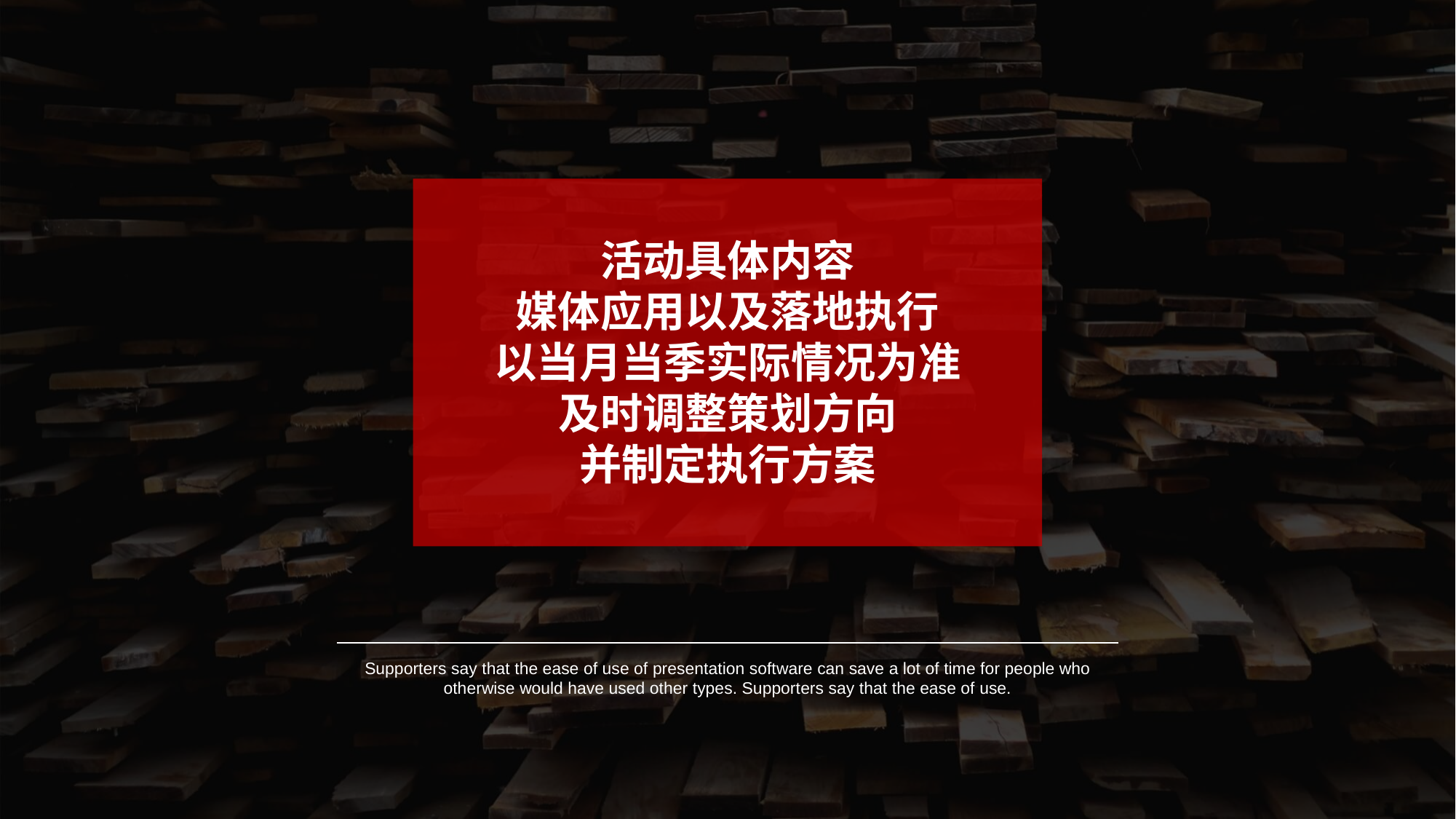

活动具体内容
媒体应用以及落地执行
以当月当季实际情况为准
及时调整策划方向
并制定执行方案
Supporters say that the ease of use of presentation software can save a lot of time for people who otherwise would have used other types. Supporters say that the ease of use.